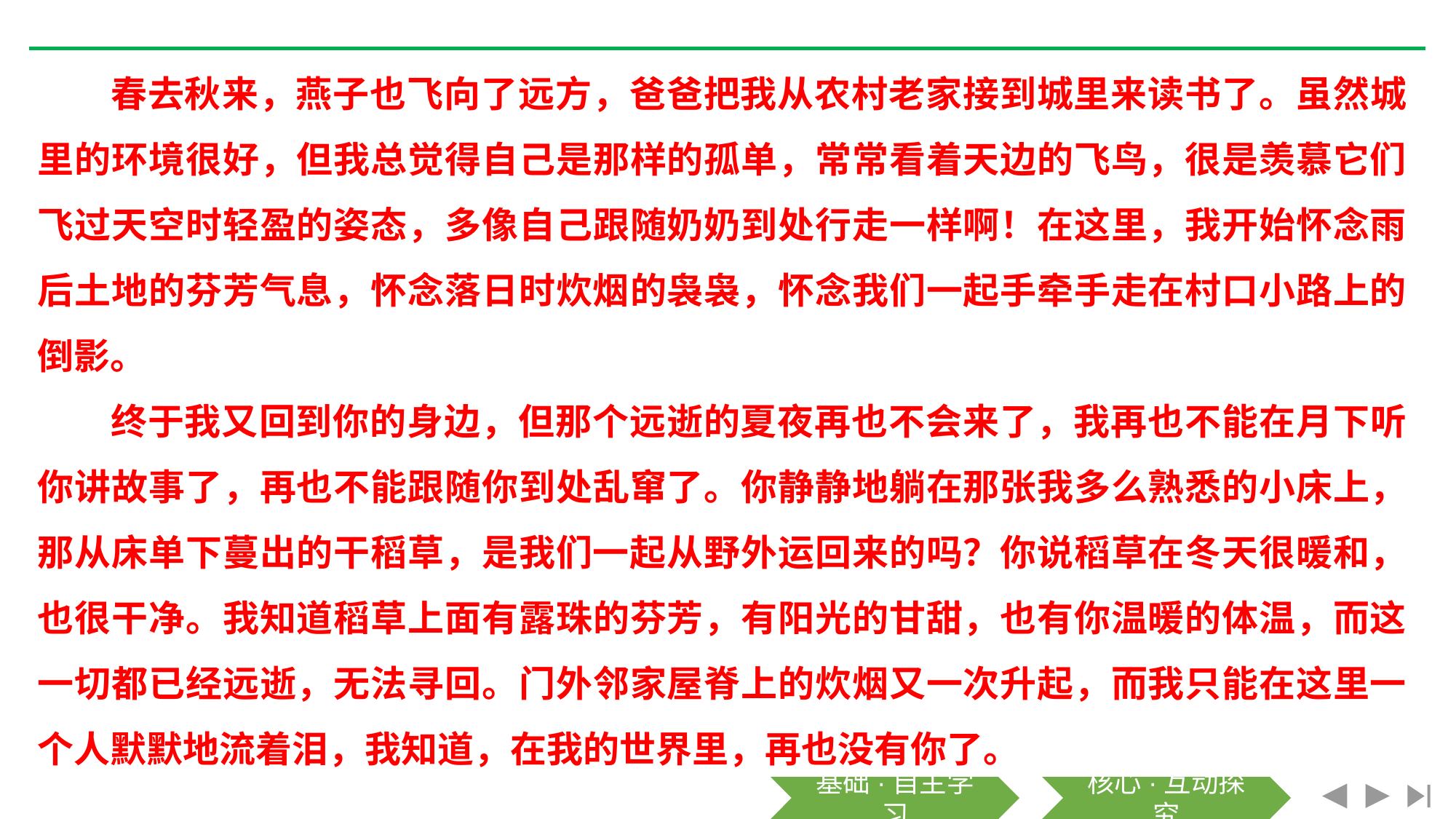

春去秋来，燕子也飞向了远方，爸爸把我从农村老家接到城里来读书了。虽然城里的环境很好，但我总觉得自己是那样的孤单，常常看着天边的飞鸟，很是羡慕它们飞过天空时轻盈的姿态，多像自己跟随奶奶到处行走一样啊！在这里，我开始怀念雨后土地的芬芳气息，怀念落日时炊烟的袅袅，怀念我们一起手牵手走在村口小路上的倒影。
终于我又回到你的身边，但那个远逝的夏夜再也不会来了，我再也不能在月下听你讲故事了，再也不能跟随你到处乱窜了。你静静地躺在那张我多么熟悉的小床上，那从床单下蔓出的干稻草，是我们一起从野外运回来的吗？你说稻草在冬天很暖和，也很干净。我知道稻草上面有露珠的芬芳，有阳光的甘甜，也有你温暖的体温，而这一切都已经远逝，无法寻回。门外邻家屋脊上的炊烟又一次升起，而我只能在这里一个人默默地流着泪，我知道，在我的世界里，再也没有你了。